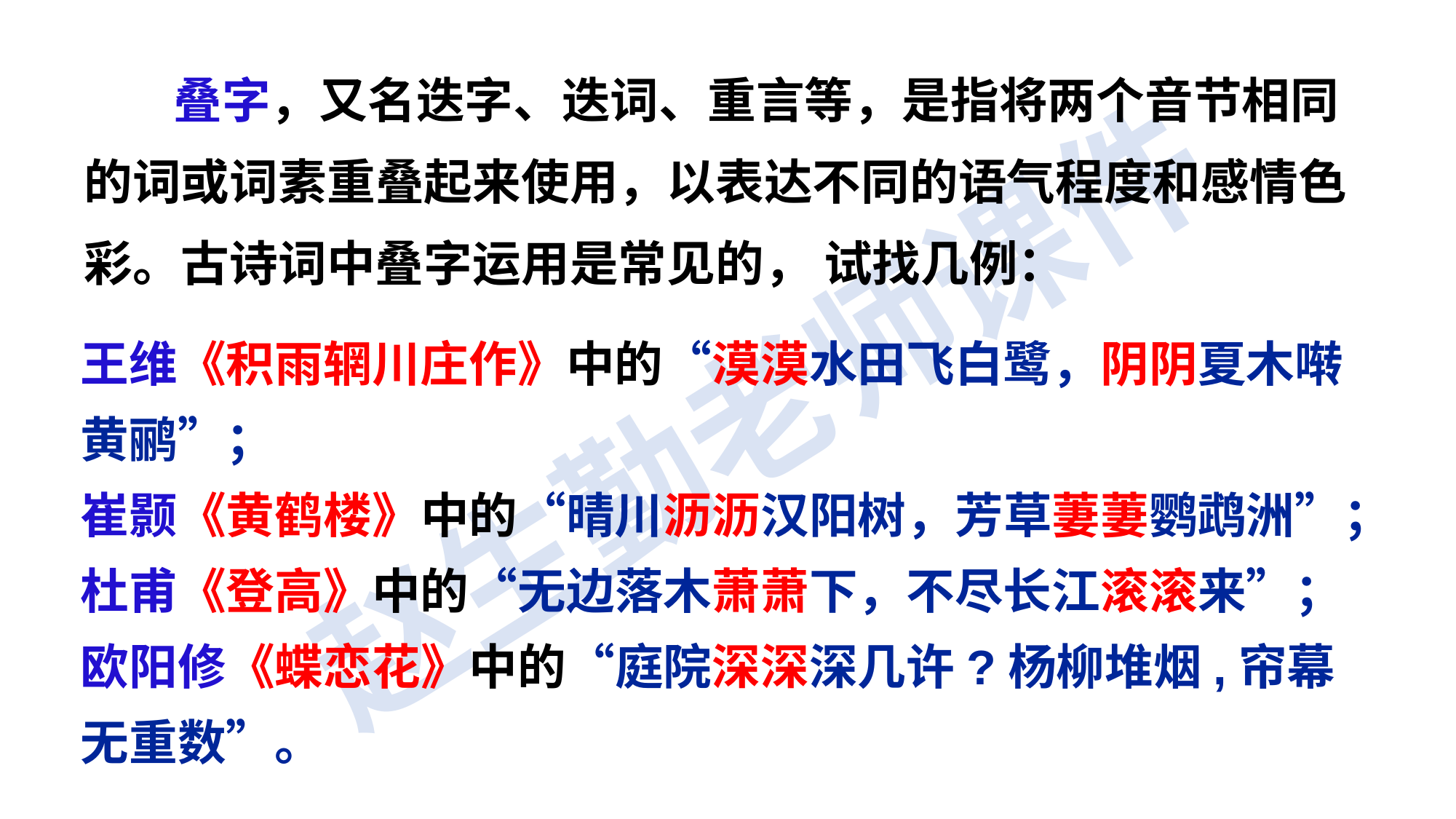

叠字，又名迭字、迭词、重言等，是指将两个音节相同的词或词素重叠起来使用，以表达不同的语气程度和感情色彩。古诗词中叠字运用是常见的， 试找几例：
王维《积雨辋川庄作》中的“漠漠水田飞白鹭，阴阴夏木啭黄鹂”；
崔颢《黄鹤楼》中的“晴川沥沥汉阳树，芳草萋萋鹦鹉洲”；
杜甫《登高》中的“无边落木萧萧下，不尽长江滚滚来”；
欧阳修《蝶恋花》中的“庭院深深深几许?杨柳堆烟,帘幕无重数”。